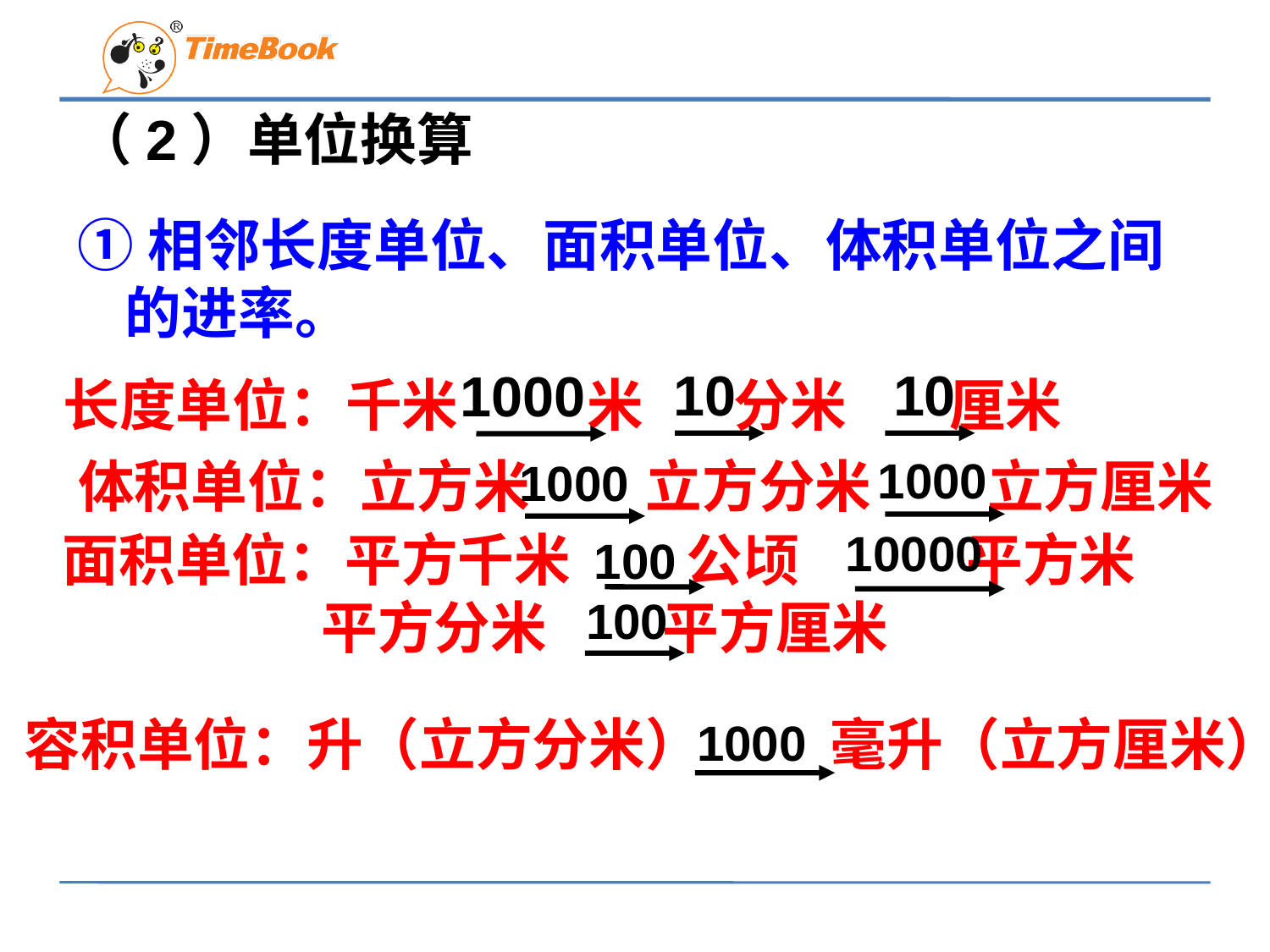

# （2）单位换算
①相邻长度单位、面积单位、体积单位之间的进率。
10
10
1000
长度单位：千米          米       分米        厘米

1000
体积单位：立方米         立方分米         立方厘米
1000

10000
面积单位：平方千米         公顷             平方米
                   平方分米         平方厘米
100
100

容积单位：升（立方分米）          毫升（立方厘米）
1000